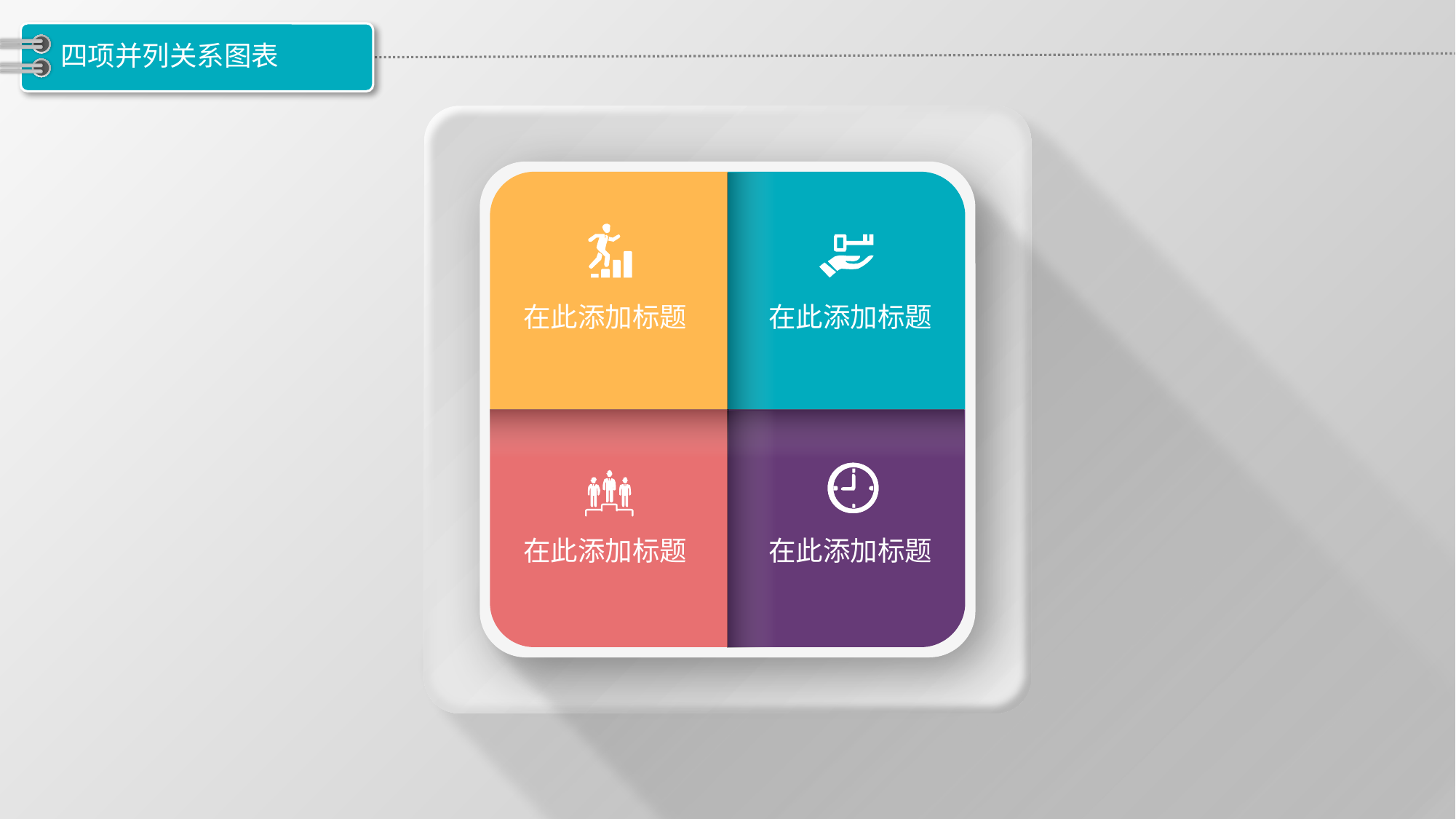

# 四项并列关系图表

在此添加标题
在此添加标题

在此添加标题
在此添加标题